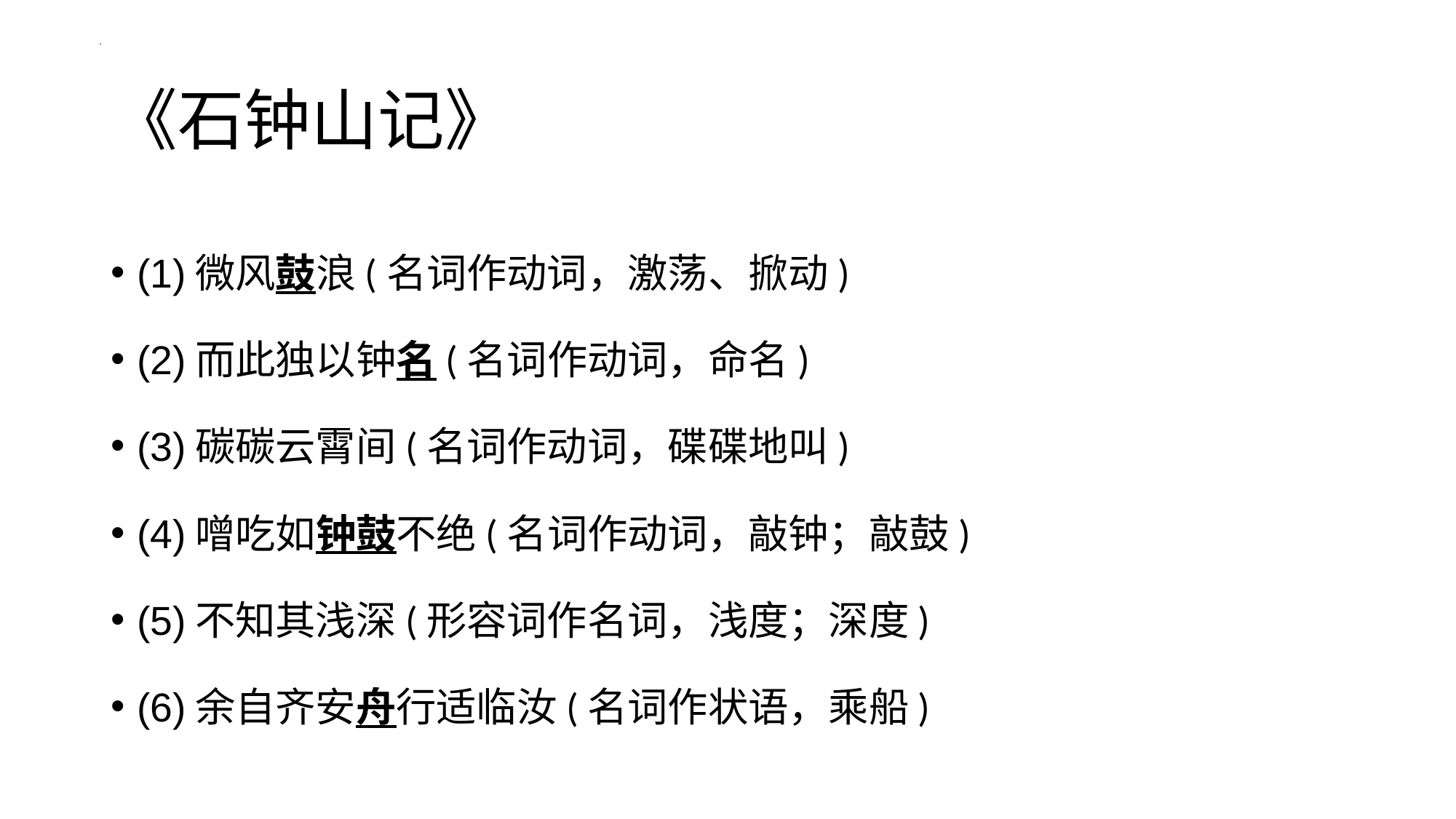

# 《石钟山记》
(1)微风鼓浪(名词作动词，激荡、掀动)
(2)而此独以钟名(名词作动词，命名)
(3)碳碳云霄间(名词作动词，碟碟地叫)
(4)噌吃如钟鼓不绝(名词作动词，敲钟；敲鼓)
(5)不知其浅深(形容词作名词，浅度；深度)
(6)余自齐安舟行适临汝(名词作状语，乘船)